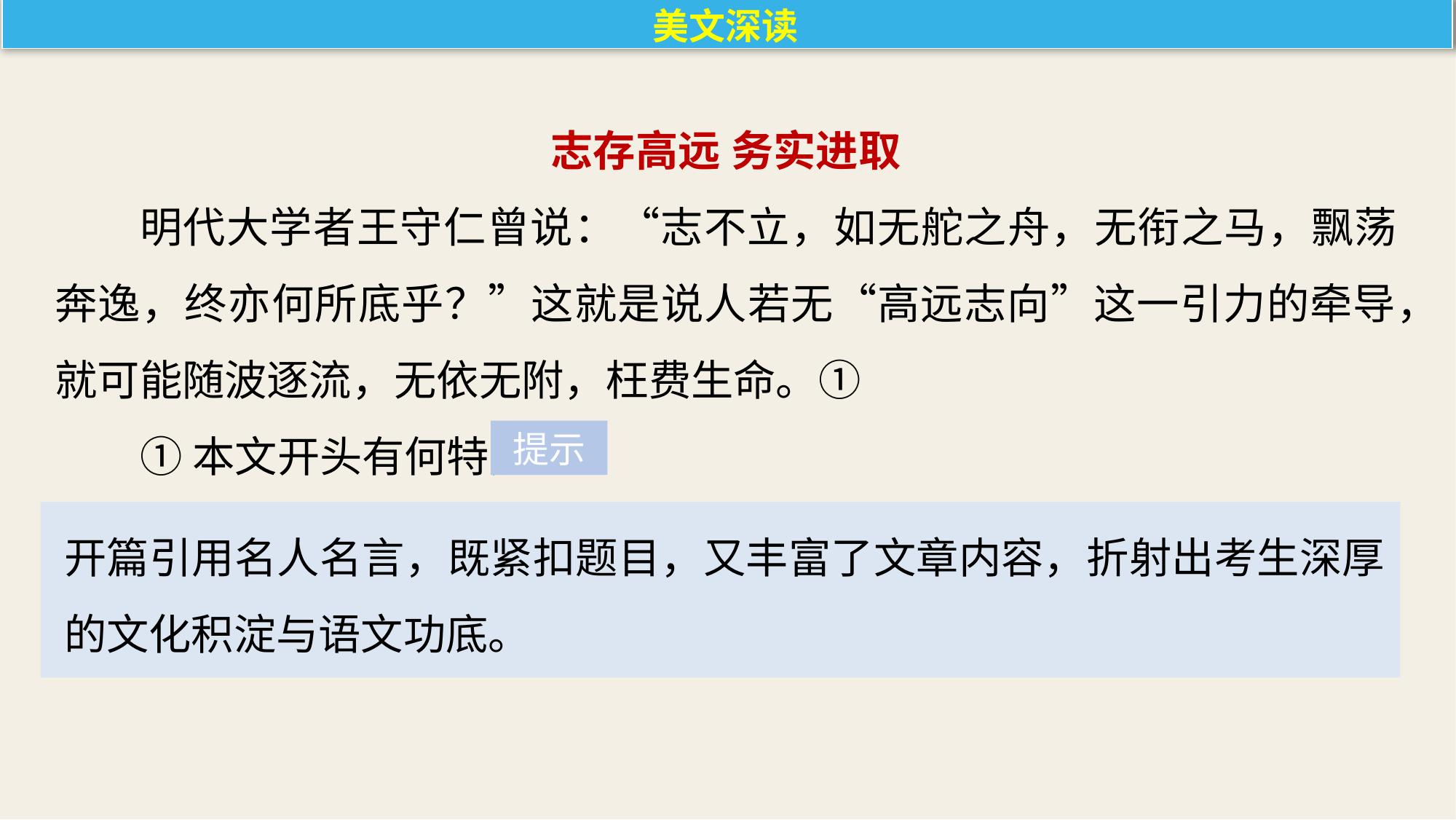

美文深读
志存高远 务实进取
明代大学者王守仁曾说：“志不立，如无舵之舟，无衔之马，飘荡奔逸，终亦何所底乎？”这就是说人若无“高远志向”这一引力的牵导，就可能随波逐流，无依无附，枉费生命。①
①本文开头有何特点？
提示
开篇引用名人名言，既紧扣题目，又丰富了文章内容，折射出考生深厚的文化积淀与语文功底。